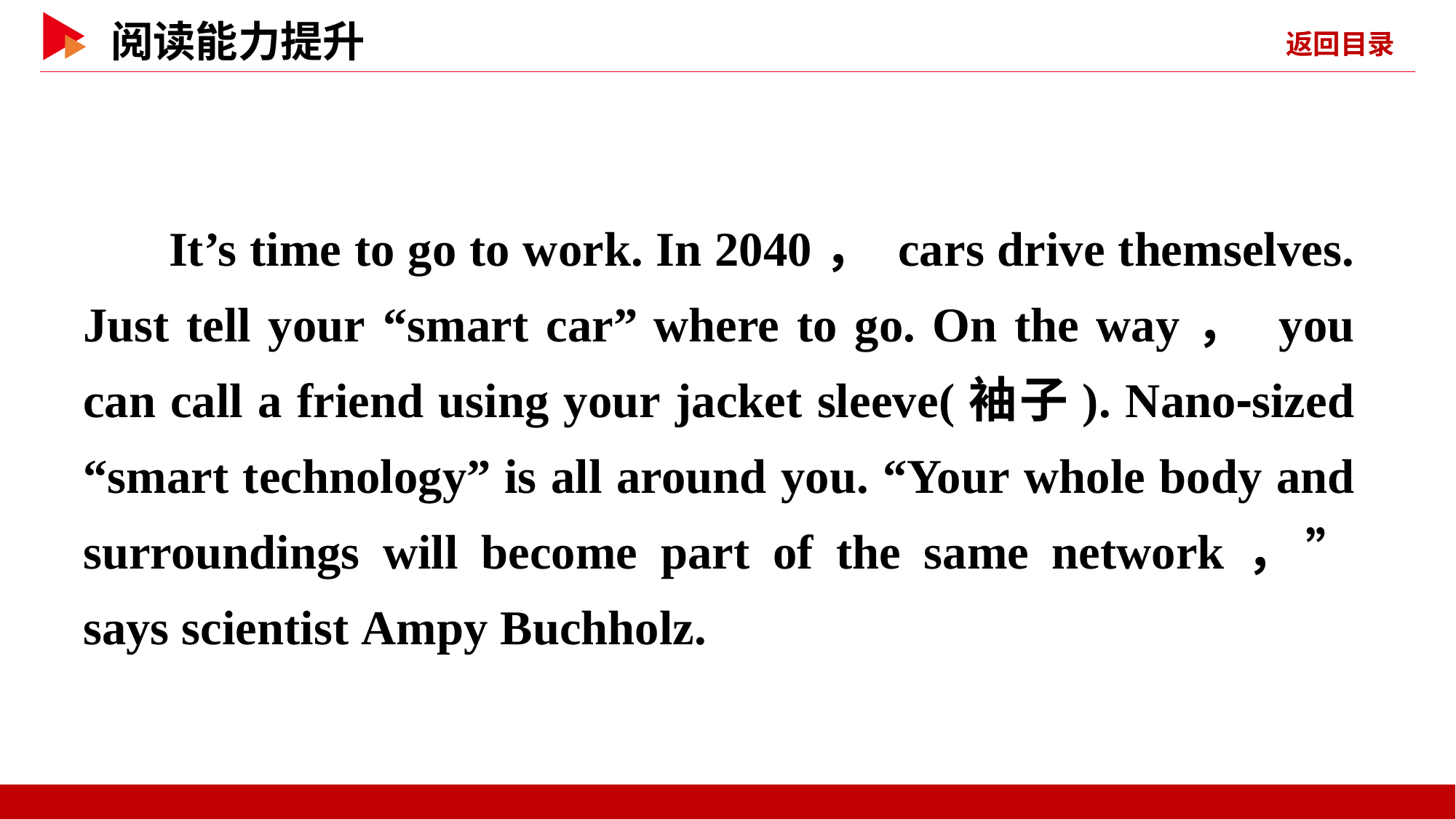

It’s time to go to work. In 2040， cars drive themselves. Just tell your “smart car” where to go. On the way， you can call a friend using your jacket sleeve(袖子). Nano⁃sized “smart technology” is all around you. “Your whole body and surroundings will become part of the same network，” says scientist Ampy Buchholz.